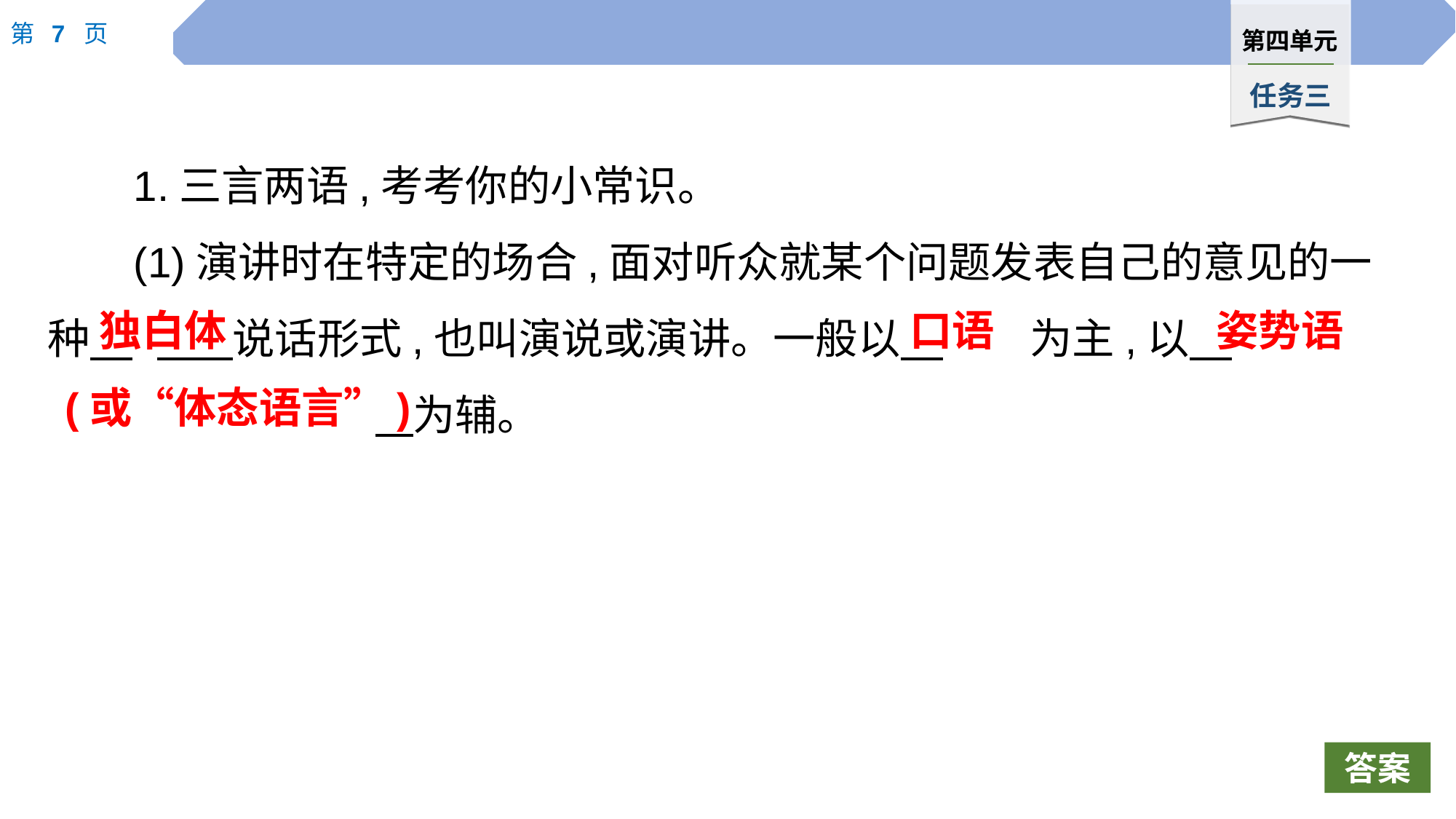

1.三言两语,考考你的小常识。
(1)演讲时在特定的场合,面对听众就某个问题发表自己的意见的一种　	        说话形式,也叫演说或演讲。一般以　	为主,以　					    为辅。
独白体
口语
姿势语
(或“体态语言”)
答案